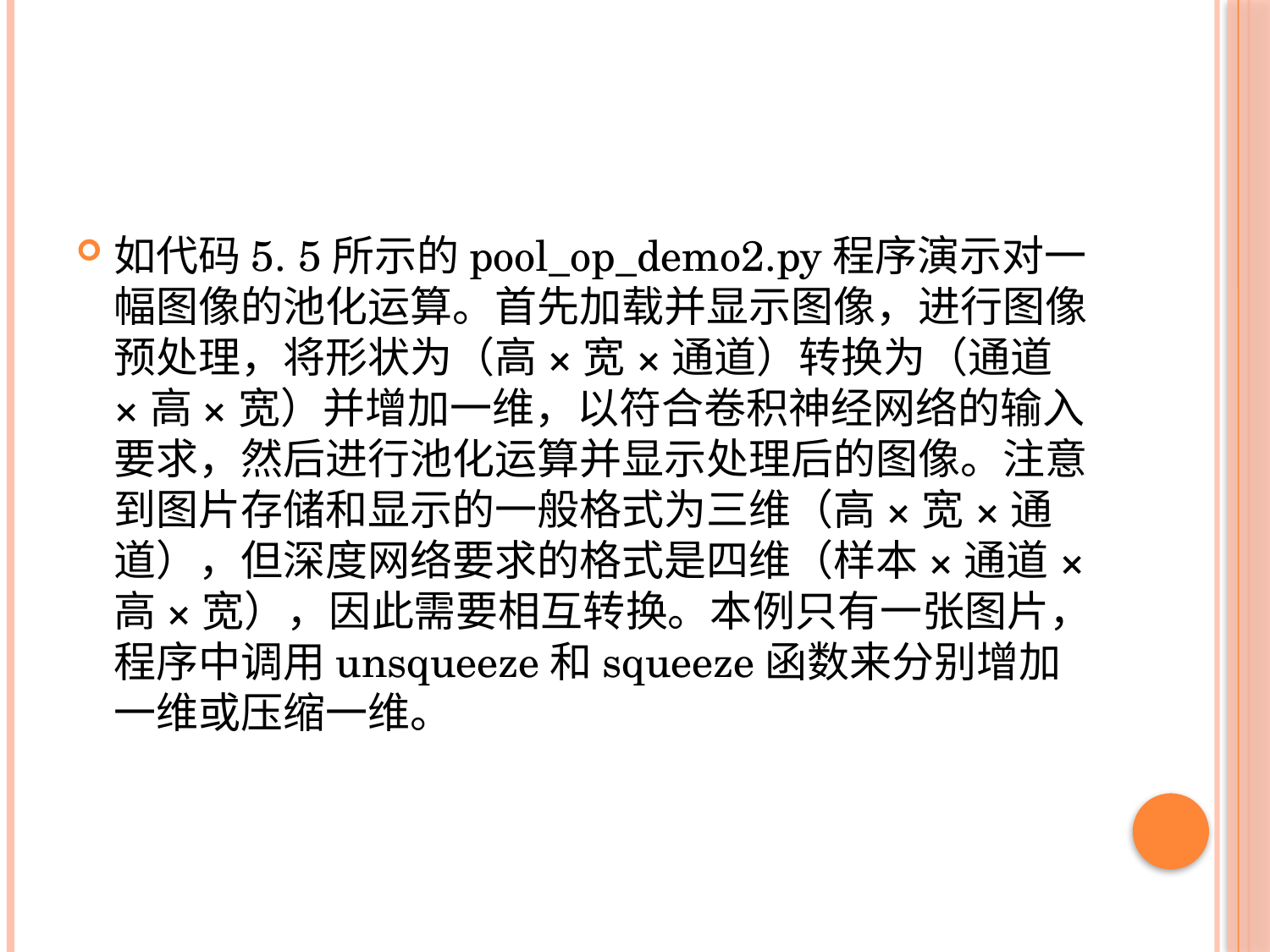

#
如代码5. 5所示的pool_op_demo2.py程序演示对一幅图像的池化运算。首先加载并显示图像，进行图像预处理，将形状为（高×宽×通道）转换为（通道×高×宽）并增加一维，以符合卷积神经网络的输入要求，然后进行池化运算并显示处理后的图像。注意到图片存储和显示的一般格式为三维（高×宽×通道），但深度网络要求的格式是四维（样本×通道×高×宽），因此需要相互转换。本例只有一张图片，程序中调用unsqueeze和squeeze函数来分别增加一维或压缩一维。